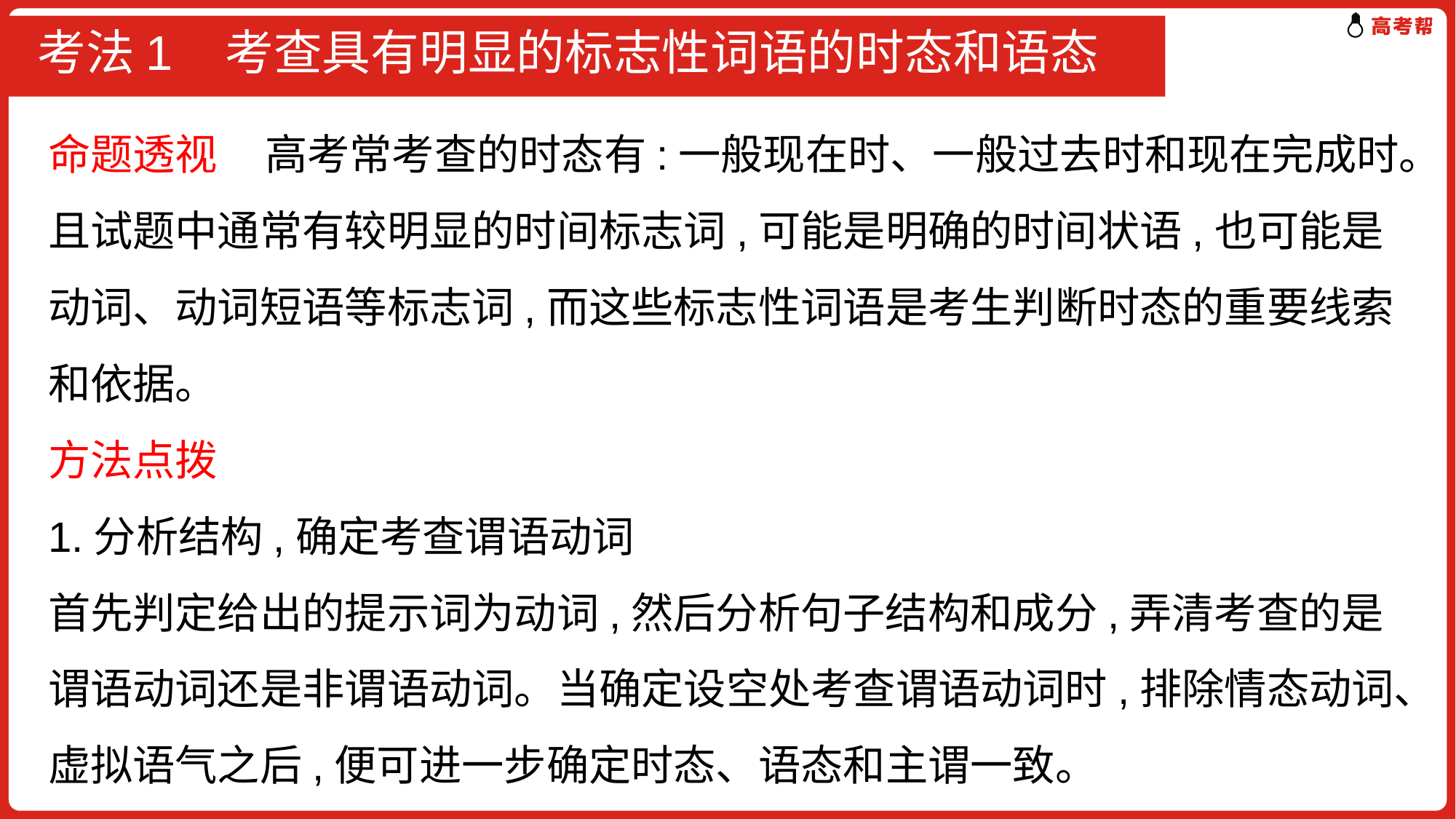

# 考法1   考查具有明显的标志性词语的时态和语态
命题透视     高考常考查的时态有:一般现在时、一般过去时和现在完成时。且试题中通常有较明显的时间标志词,可能是明确的时间状语,也可能是动词、动词短语等标志词,而这些标志性词语是考生判断时态的重要线索和依据。
方法点拨
1.分析结构,确定考查谓语动词
首先判定给出的提示词为动词,然后分析句子结构和成分,弄清考查的是谓语动词还是非谓语动词。当确定设空处考查谓语动词时,排除情态动词、虚拟语气之后,便可进一步确定时态、语态和主谓一致。